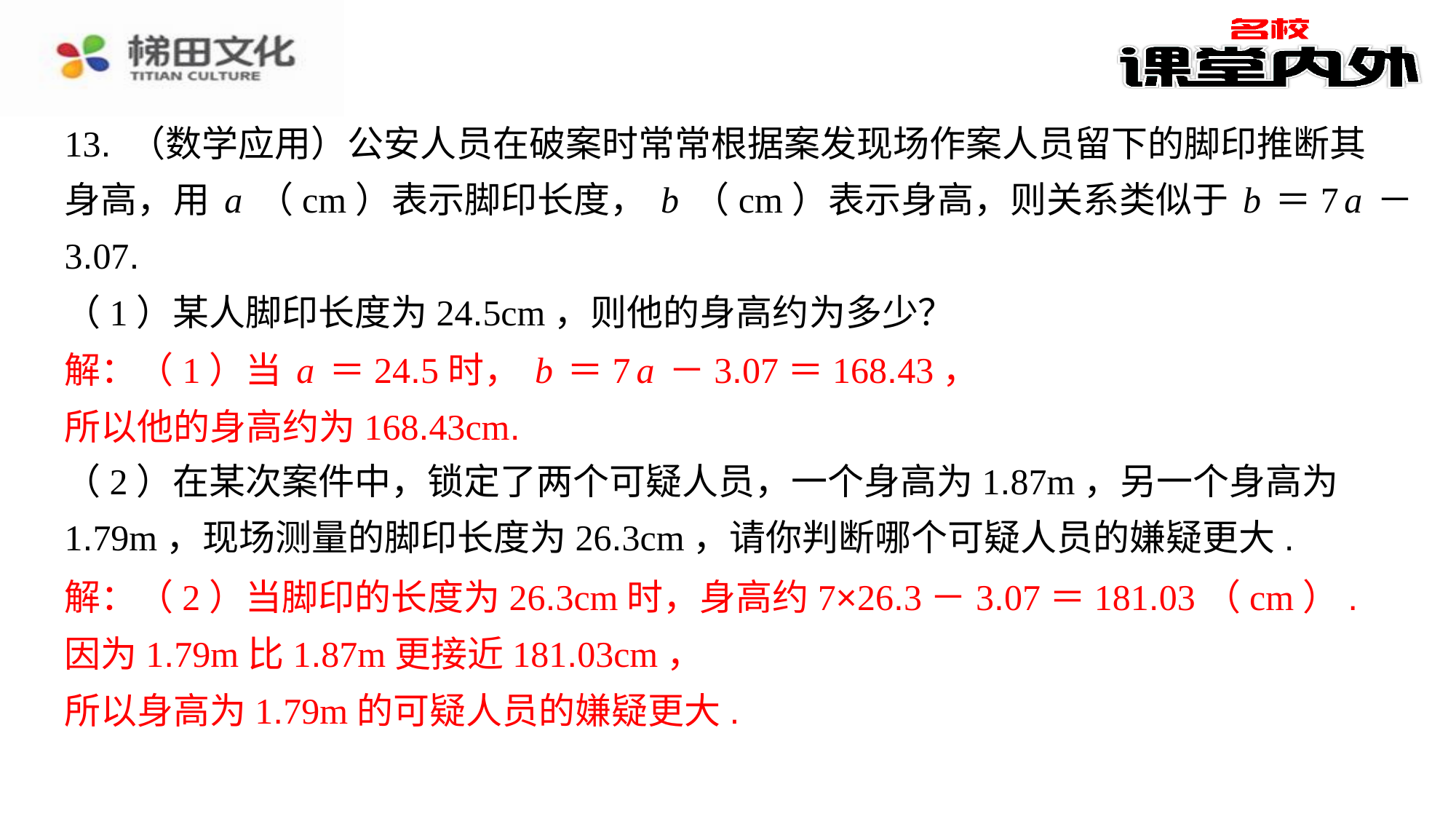

13. （数学应用）公安人员在破案时常常根据案发现场作案人员留下的脚印推断其
身高，用a（cm）表示脚印长度，b（cm）表示身高，则关系类似于b＝7a－
3.07.
（1）某人脚印长度为24.5cm，则他的身高约为多少？
解：（1）当a＝24.5时，b＝7a－3.07＝168.43，
所以他的身高约为168.43cm.
（2）在某次案件中，锁定了两个可疑人员，一个身高为1.87m，另一个身高为
1.79m，现场测量的脚印长度为26.3cm，请你判断哪个可疑人员的嫌疑更大.
解：（2）当脚印的长度为26.3cm时，身高约7×26.3－3.07＝181.03（cm）.
因为1.79m比1.87m更接近181.03cm，
所以身高为1.79m的可疑人员的嫌疑更大.
解：（1）当a＝24.5时，b＝7a－3.07＝168.43，
所以他的身高约为168.43cm.
解：（2）当脚印的长度为26.3cm时，身高约7×26.3－3.07＝181.03（cm）.
因为1.79m比1.87m更接近181.03cm，
所以身高为1.79m的可疑人员的嫌疑更大.